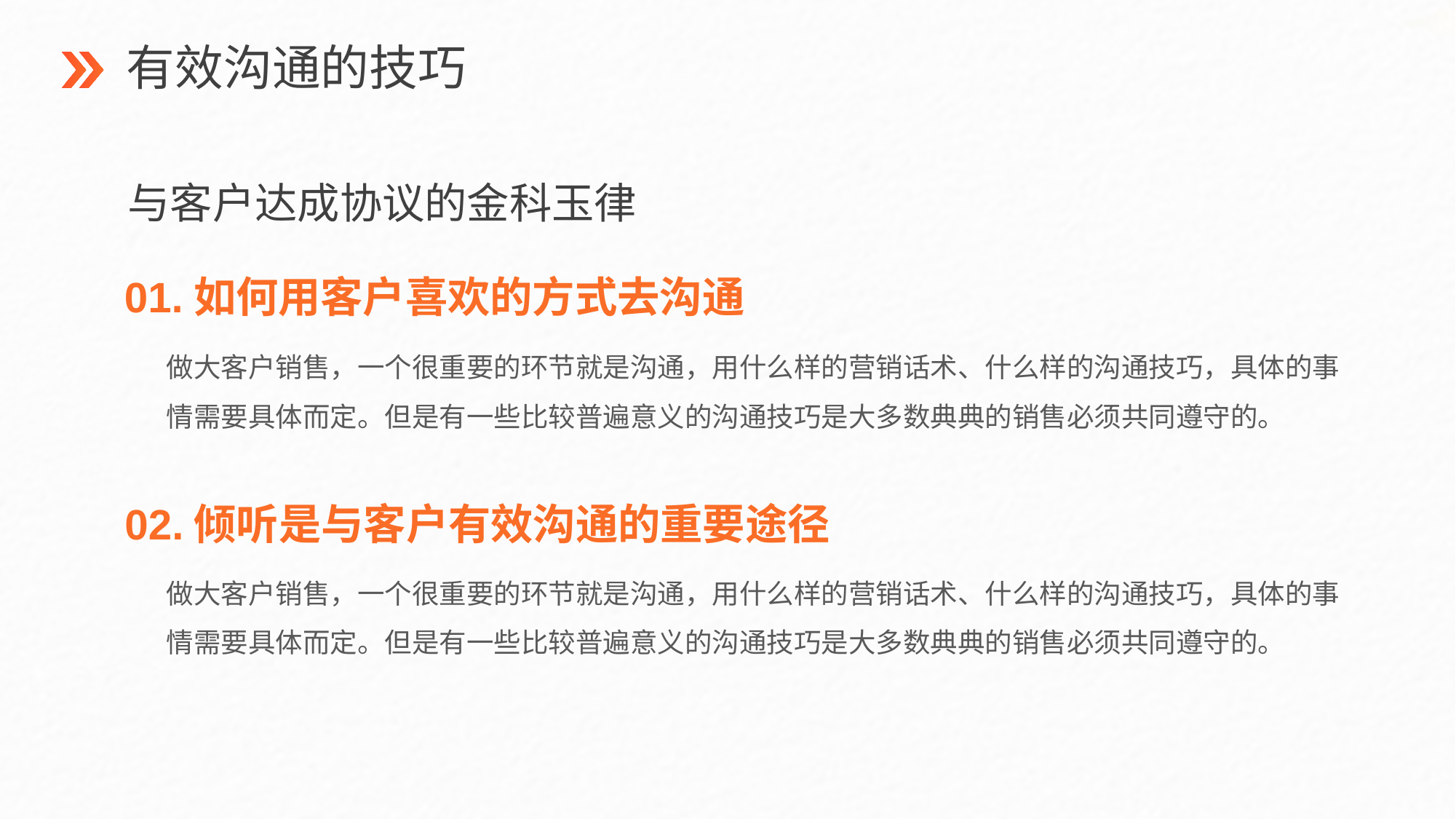

有效沟通的技巧

与客户达成协议的金科玉律
01.如何用客户喜欢的方式去沟通
做大客户销售，一个很重要的环节就是沟通，用什么样的营销话术、什么样的沟通技巧，具体的事情需要具体而定。但是有一些比较普遍意义的沟通技巧是大多数典典的销售必须共同遵守的。
02.倾听是与客户有效沟通的重要途径
做大客户销售，一个很重要的环节就是沟通，用什么样的营销话术、什么样的沟通技巧，具体的事情需要具体而定。但是有一些比较普遍意义的沟通技巧是大多数典典的销售必须共同遵守的。